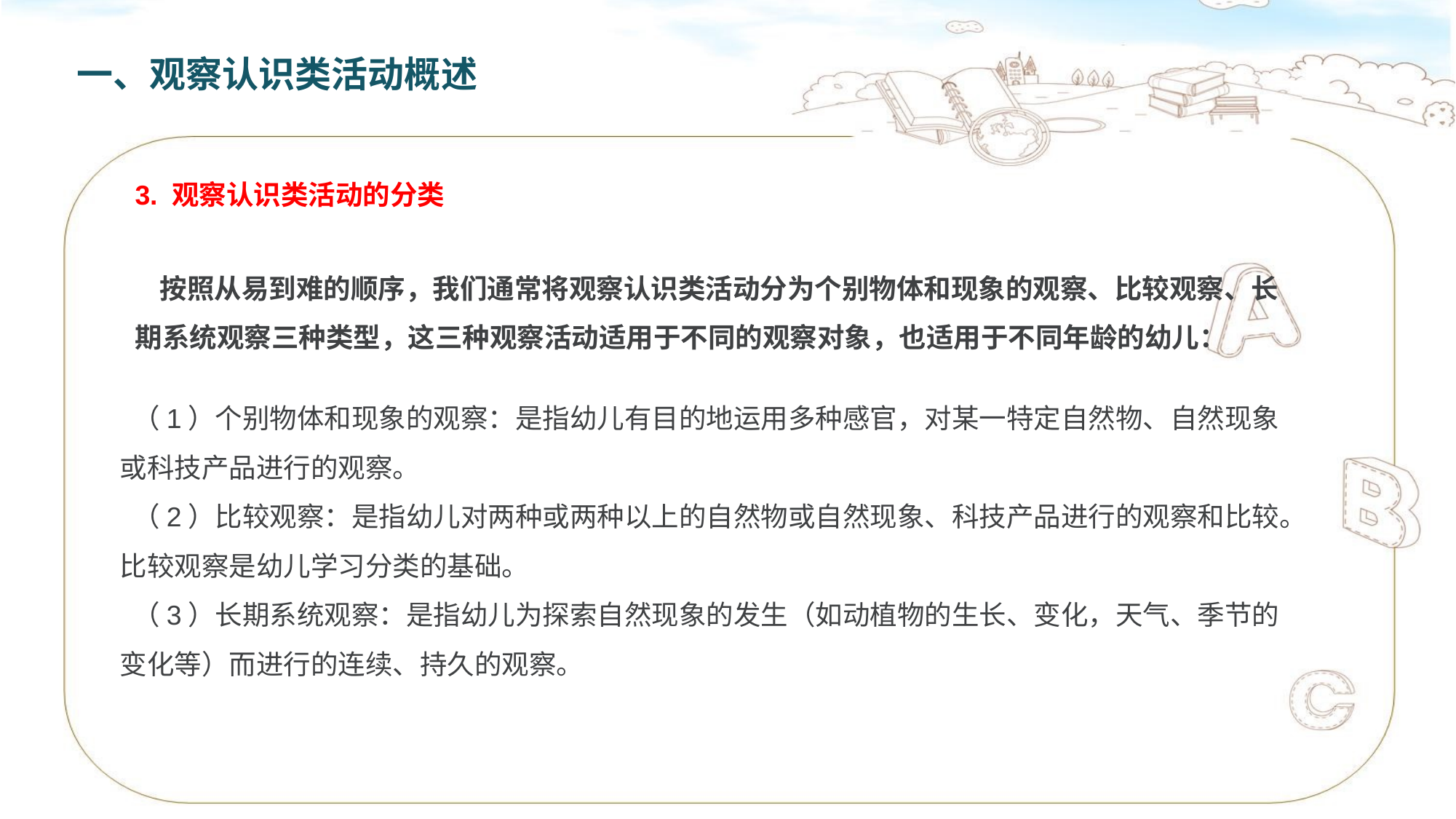

一、观察认识类活动概述
3. 观察认识类活动的分类
   按照从易到难的顺序，我们通常将观察认识类活动分为个别物体和现象的观察、比较观察、长期系统观察三种类型，这三种观察活动适用于不同的观察对象，也适用于不同年龄的幼儿：
 （1）个别物体和现象的观察：是指幼儿有目的地运用多种感官，对某一特定自然物、自然现象或科技产品进行的观察。
 （2）比较观察：是指幼儿对两种或两种以上的自然物或自然现象、科技产品进行的观察和比较。比较观察是幼儿学习分类的基础。
 （3）长期系统观察：是指幼儿为探索自然现象的发生（如动植物的生长、变化，天气、季节的变化等）而进行的连续、持久的观察。